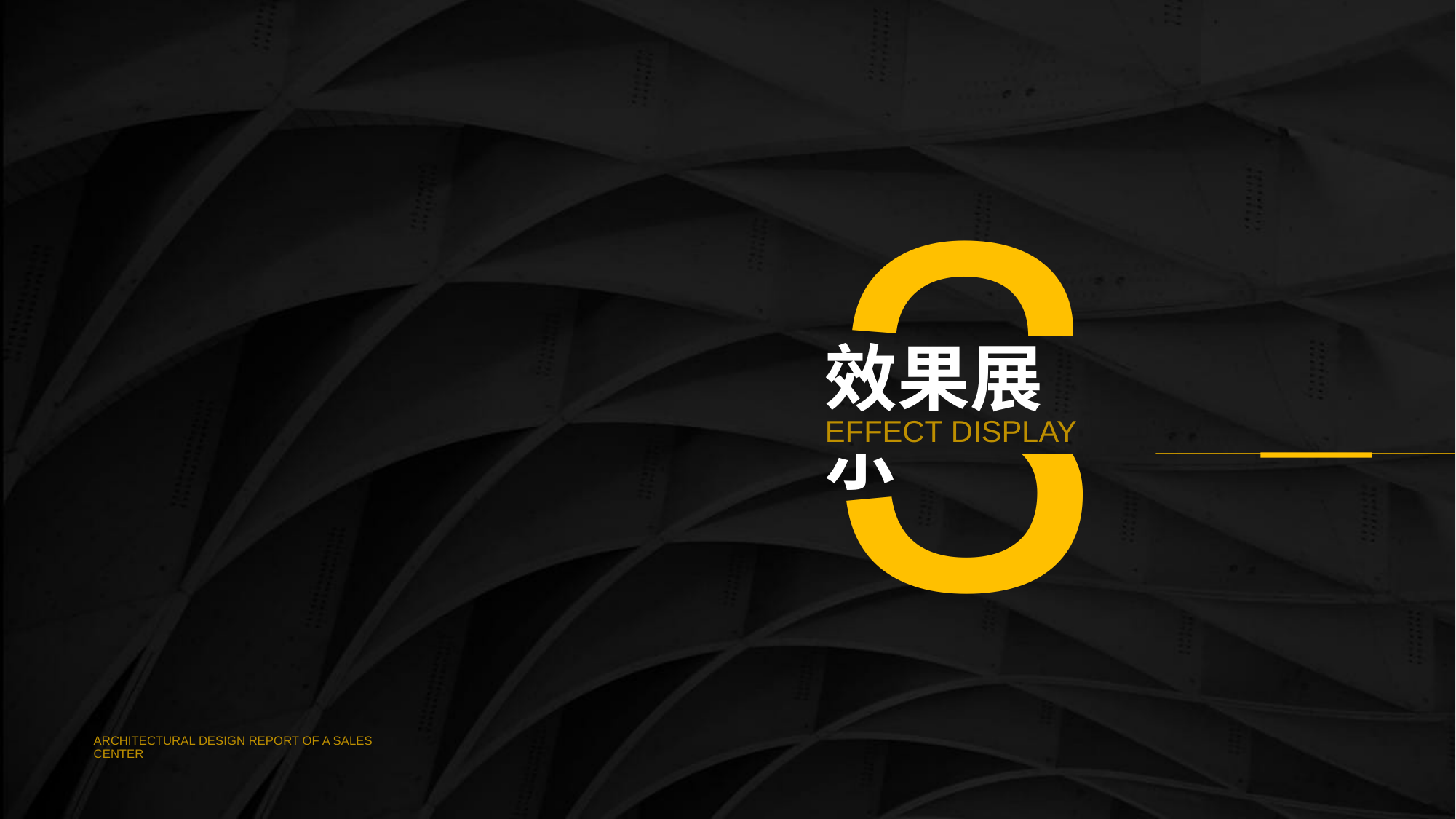

3
效果展示
EFFECT DISPLAY
ARCHITECTURAL DESIGN REPORT OF A SALES CENTER